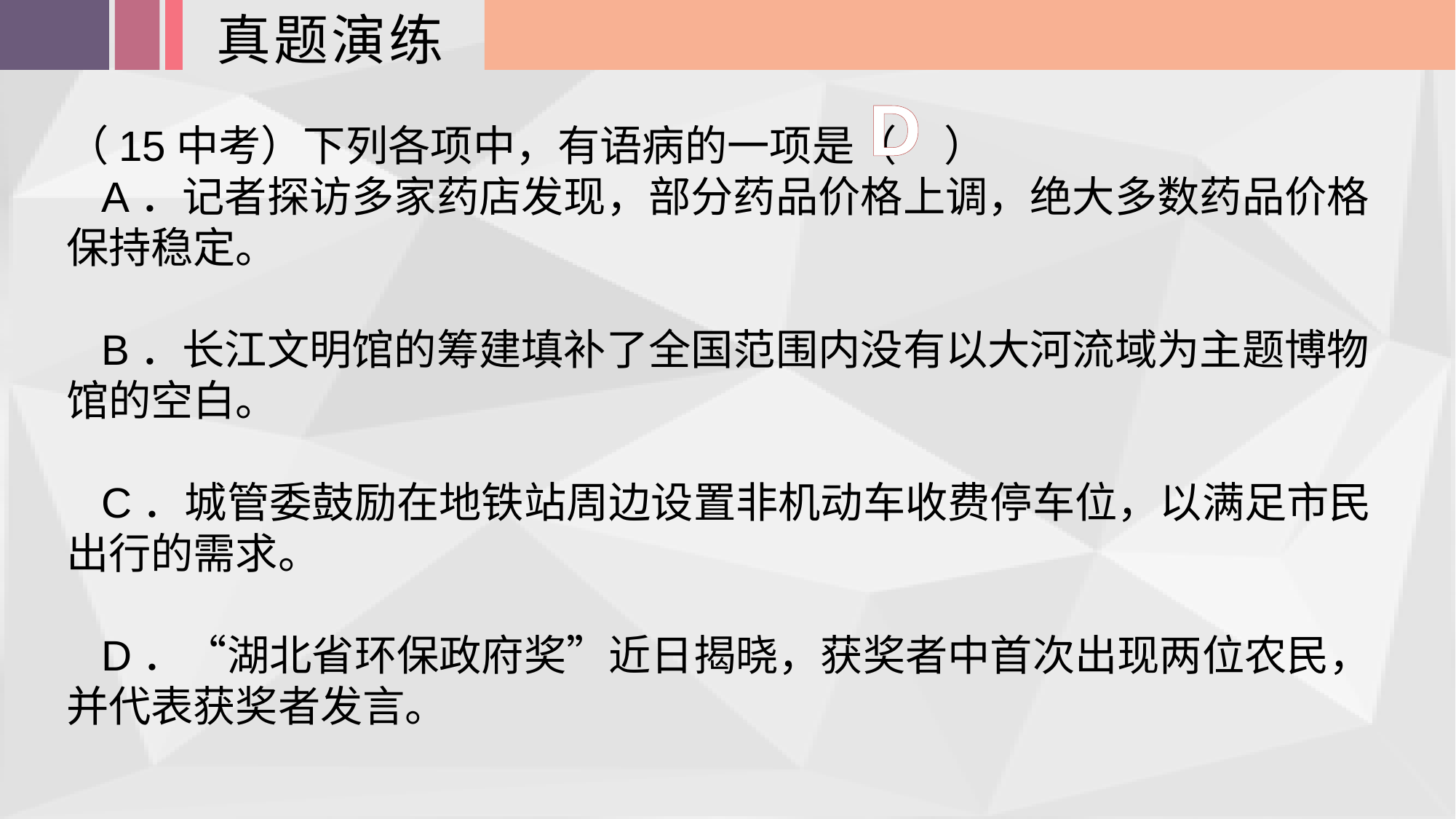

真题演练

D
（15中考）下列各项中，有语病的一项是（     ）
   A．记者探访多家药店发现，部分药品价格上调，绝大多数药品价格保持稳定。

   B．长江文明馆的筹建填补了全国范围内没有以大河流域为主题博物馆的空白。

   C．城管委鼓励在地铁站周边设置非机动车收费停车位，以满足市民出行的需求。

   D．“湖北省环保政府奖”近日揭晓，获奖者中首次出现两位农民，并代表获奖者发言。